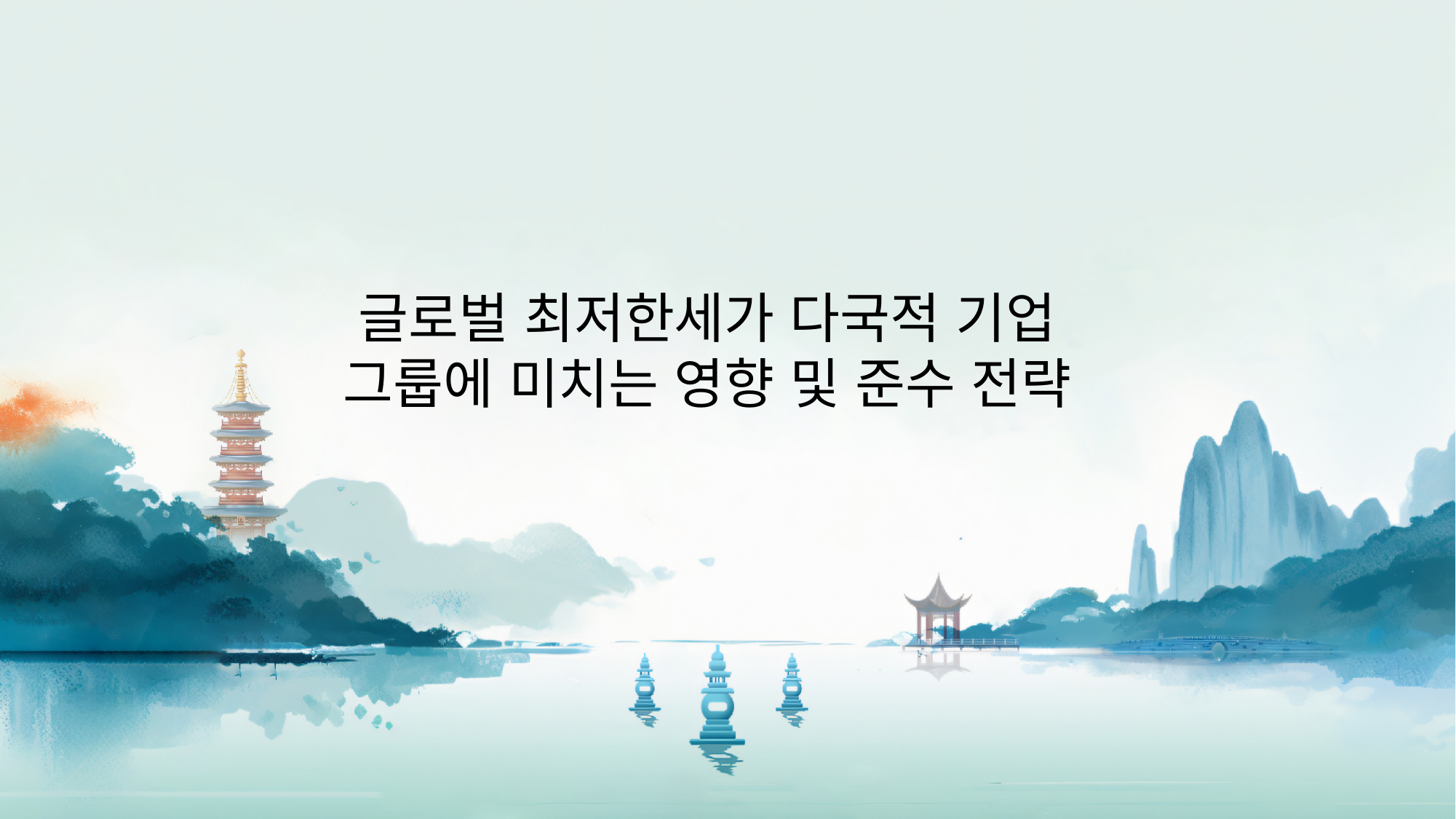

글로벌 최저한세가 다국적 기업 그룹에 미치는 영향 및 준수 전략